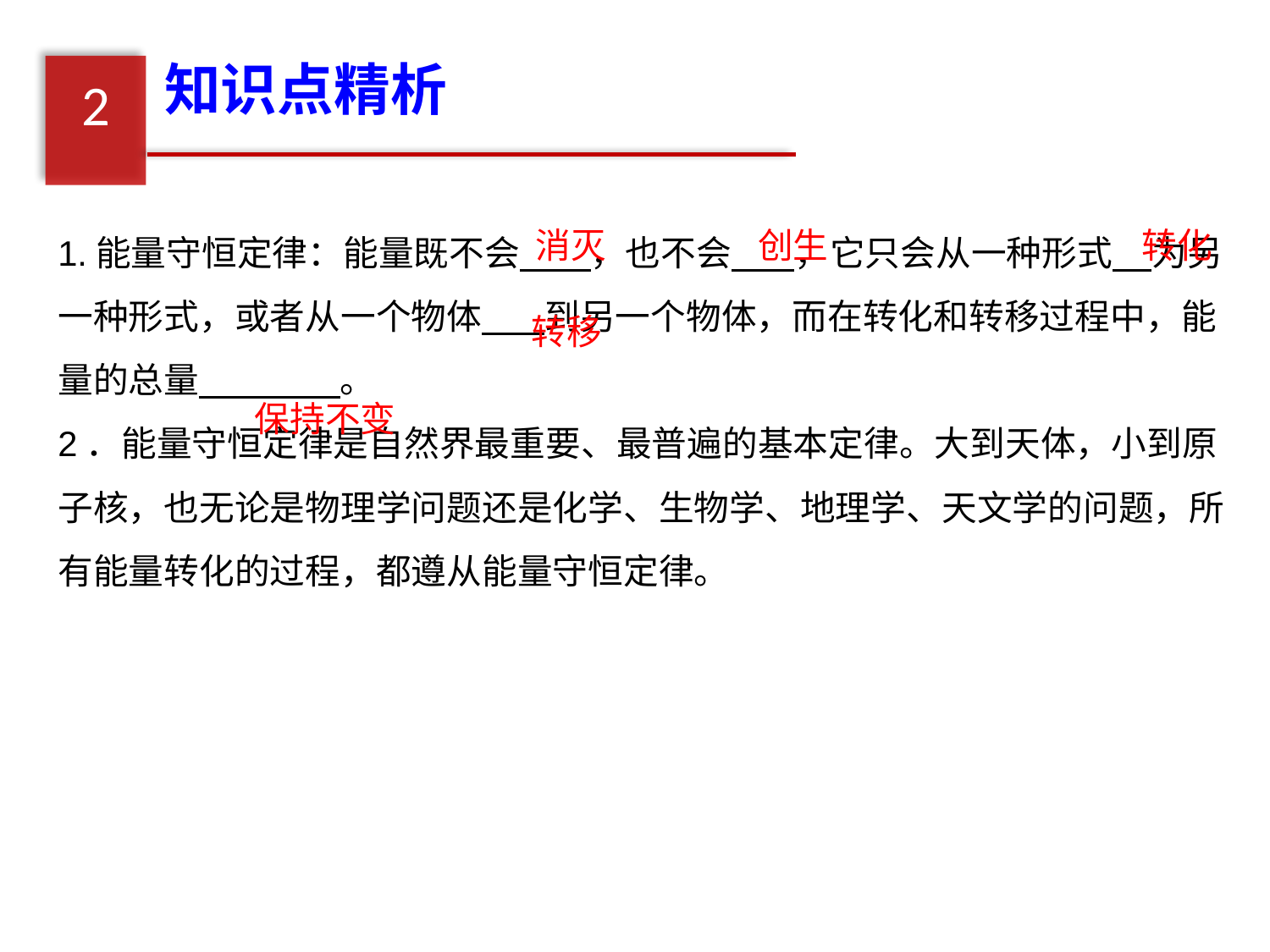

知识点精析

2
1.能量守恒定律：能量既不会         ，也不会        ，它只会从一种形式     为另一种形式，或者从一个物体        到另一个物体，而在转化和转移过程中，能量的总量                  。
2．能量守恒定律是自然界最重要、最普遍的基本定律。大到天体，小到原子核，也无论是物理学问题还是化学、生物学、地理学、天文学的问题，所有能量转化的过程，都遵从能量守恒定律。
消灭
创生
转化
转移
保持不变